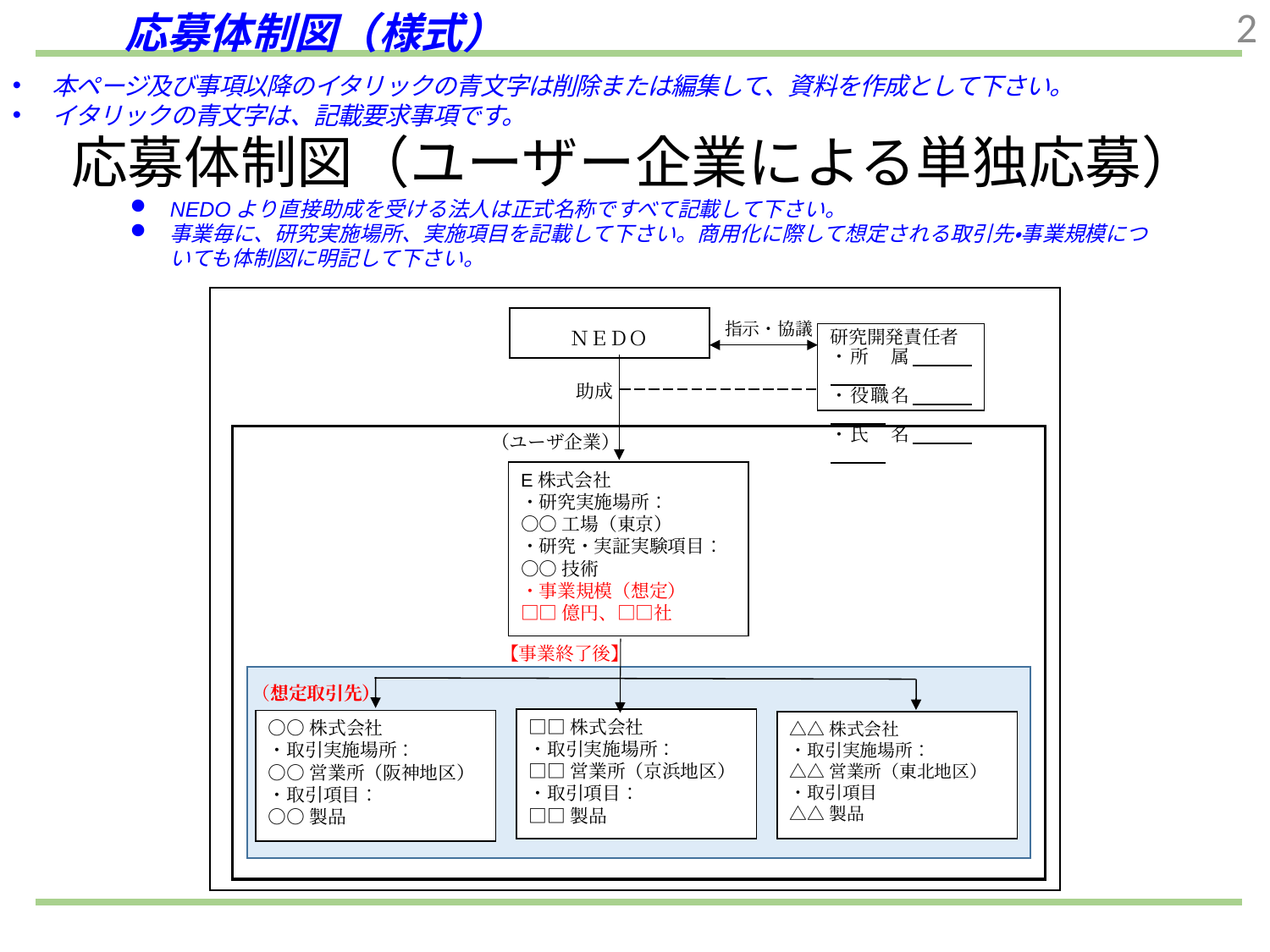

応募体制図（様式）
2
本ページ及び事項以降のイタリックの青文字は削除または編集して、資料を作成として下さい。
イタリックの青文字は、記載要求事項です。
応募体制図（ユーザー企業による単独応募）
NEDOより直接助成を受ける法人は正式名称ですべて記載して下さい。
事業毎に、研究実施場所、実施項目を記載して下さい。商用化に際して想定される取引先・事業規模についても体制図に明記して下さい。

ＮＥＤＯ
指示・協議
研究開発責任者
・所　属
・役職名
・氏　名
助成
（ユーザ企業）

E株式会社
・研究実施場所：
○○工場（東京）
・研究・実証実験項目：
○○技術
・事業規模（想定）
□□億円、□□社
【事業終了後】

（想定取引先）
□□株式会社
・取引実施場所：
□□営業所（京浜地区）
・取引項目：
□□製品
○○株式会社
・取引実施場所：
○○営業所（阪神地区）
・取引項目：
○○製品

△△株式会社
・取引実施場所：
△△営業所（東北地区）
・取引項目
△△製品